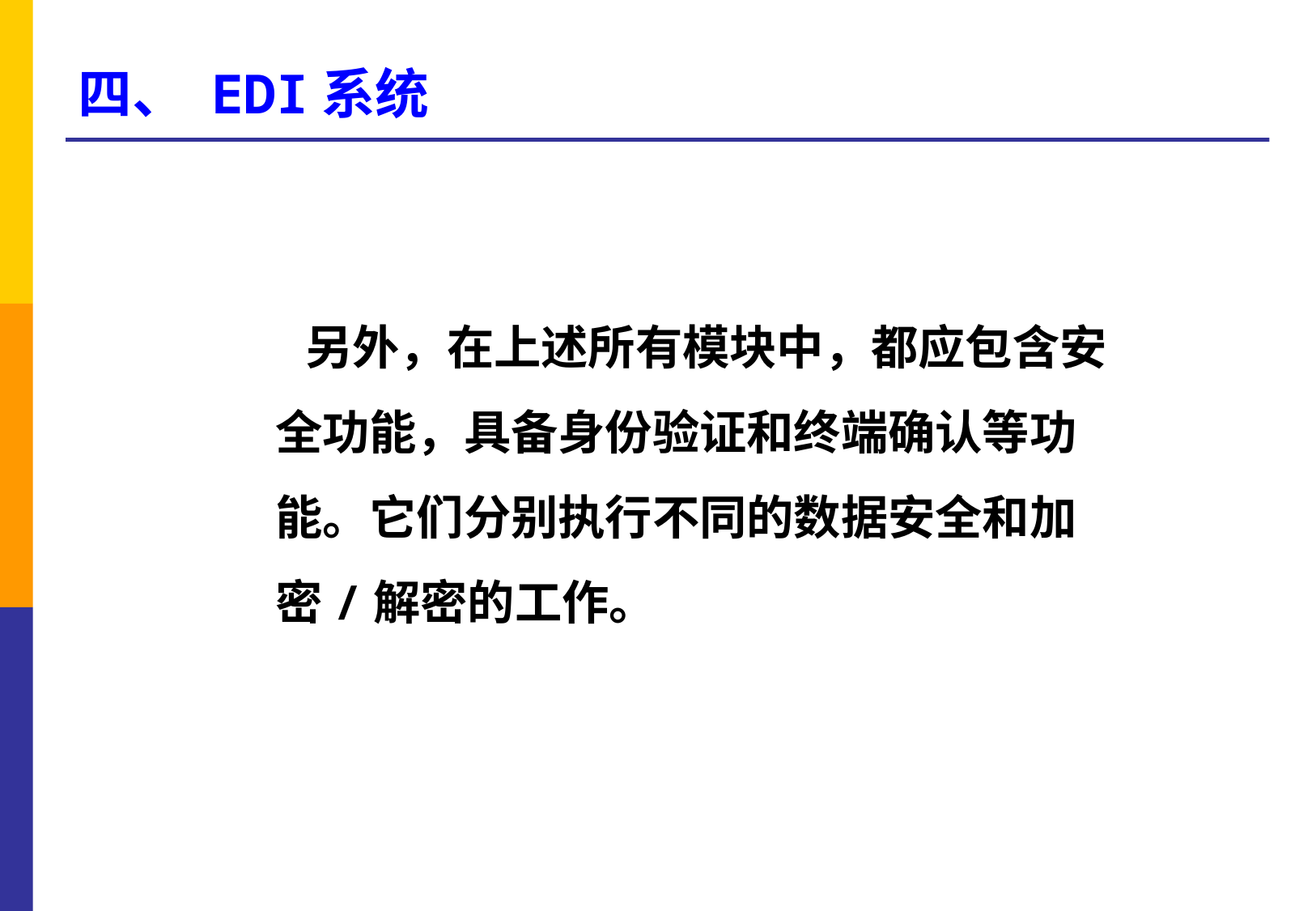

# 四、 EDI系统
      另外，在上述所有模块中，都应包含安全功能，具备身份验证和终端确认等功能。它们分别执行不同的数据安全和加密/解密的工作。